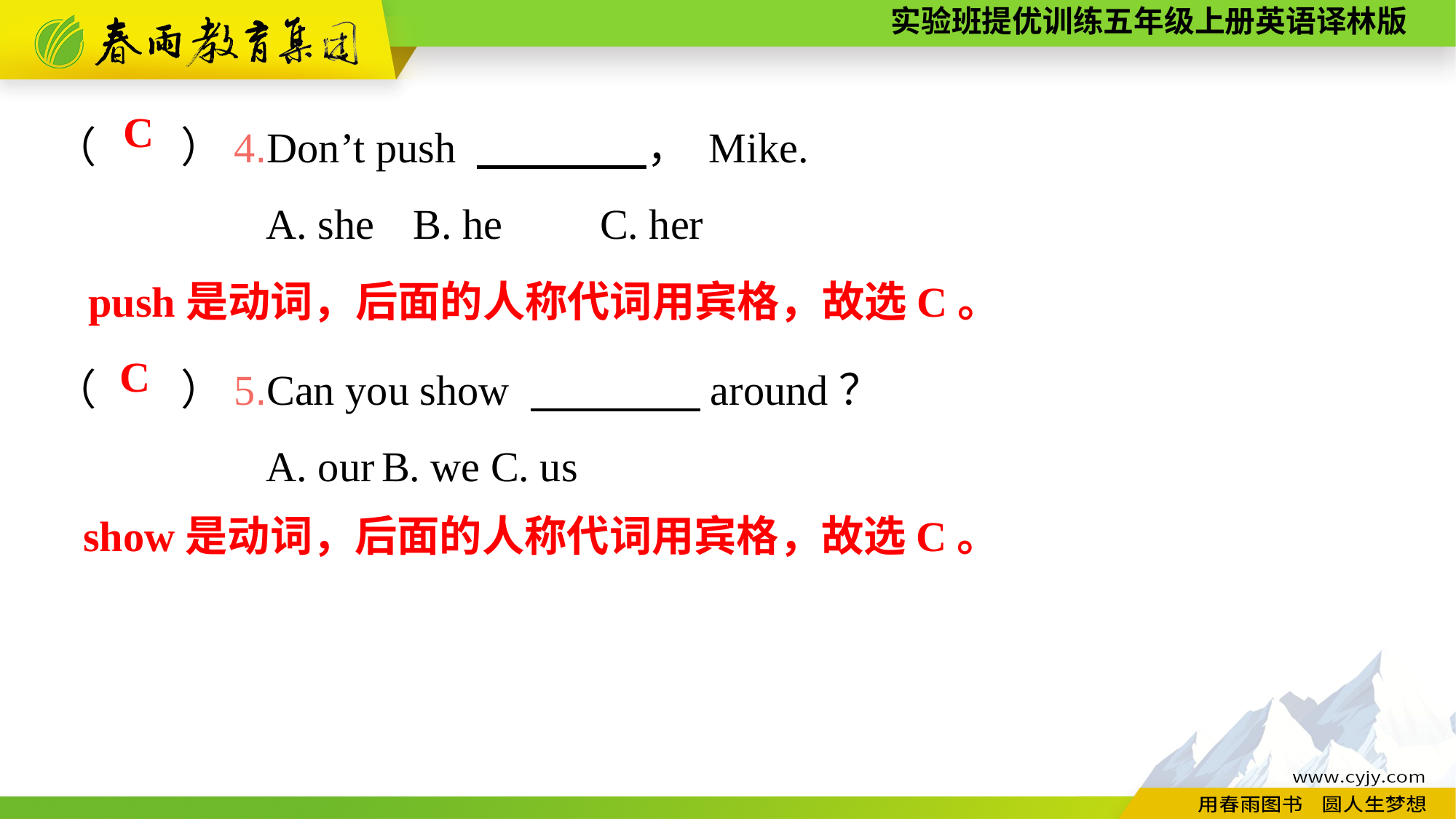

（　　）4.Don’t push 　　　　， Mike.
A. she	   B. he	C. her
C
push是动词，后面的人称代词用宾格，故选C。
（　　）5.Can you show 　　　　around？
A. our	B. we	C. us
C
show是动词，后面的人称代词用宾格，故选C。